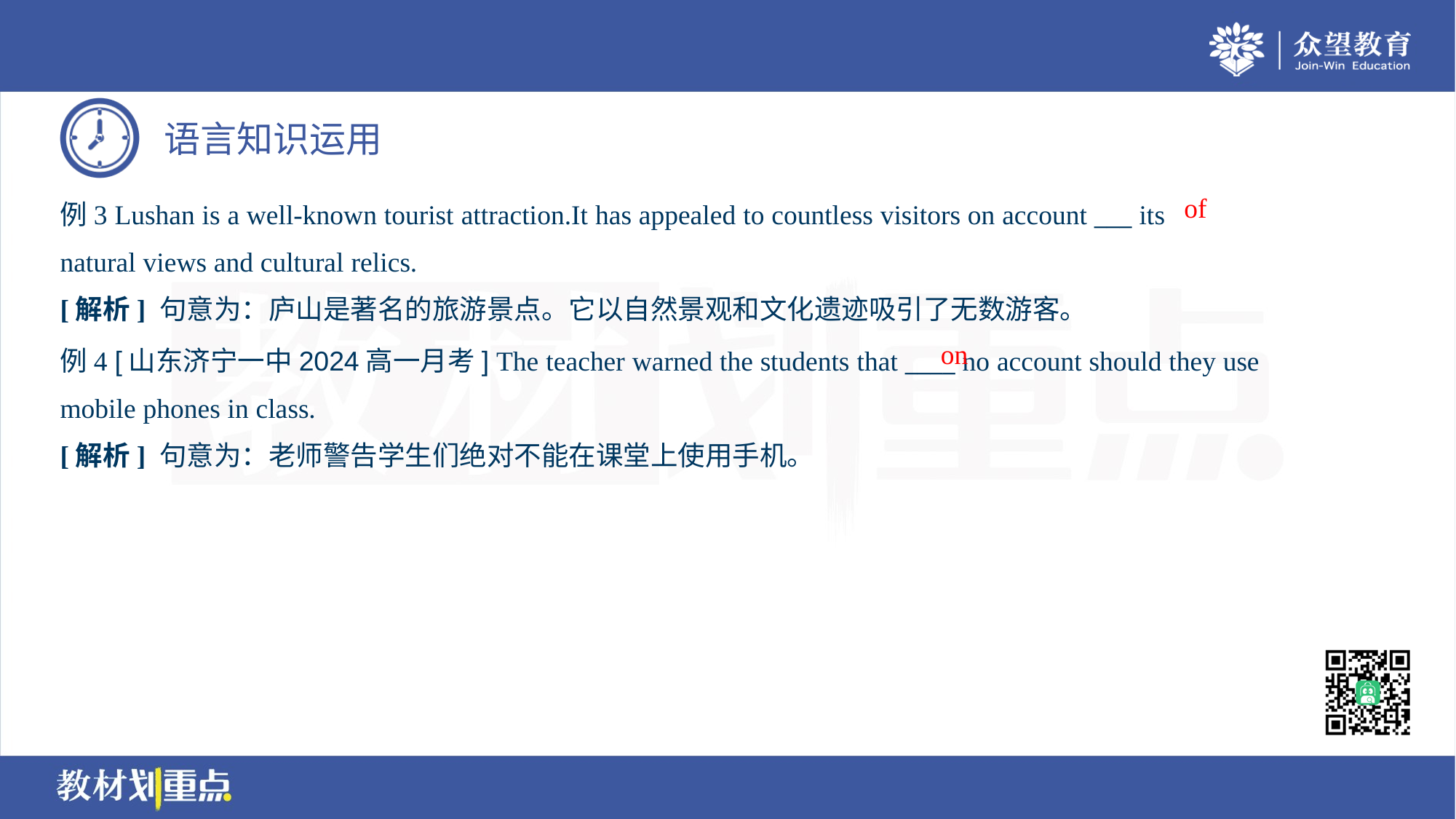

of
例3 Lushan is a well-known tourist attraction.It has appealed to countless visitors on account ___ its
natural views and cultural relics.
[解析] 句意为：庐山是著名的旅游景点。它以自然景观和文化遗迹吸引了无数游客。
on
例4 [山东济宁一中2024高一月考] The teacher warned the students that ____ no account should they use
mobile phones in class.
[解析] 句意为：老师警告学生们绝对不能在课堂上使用手机。